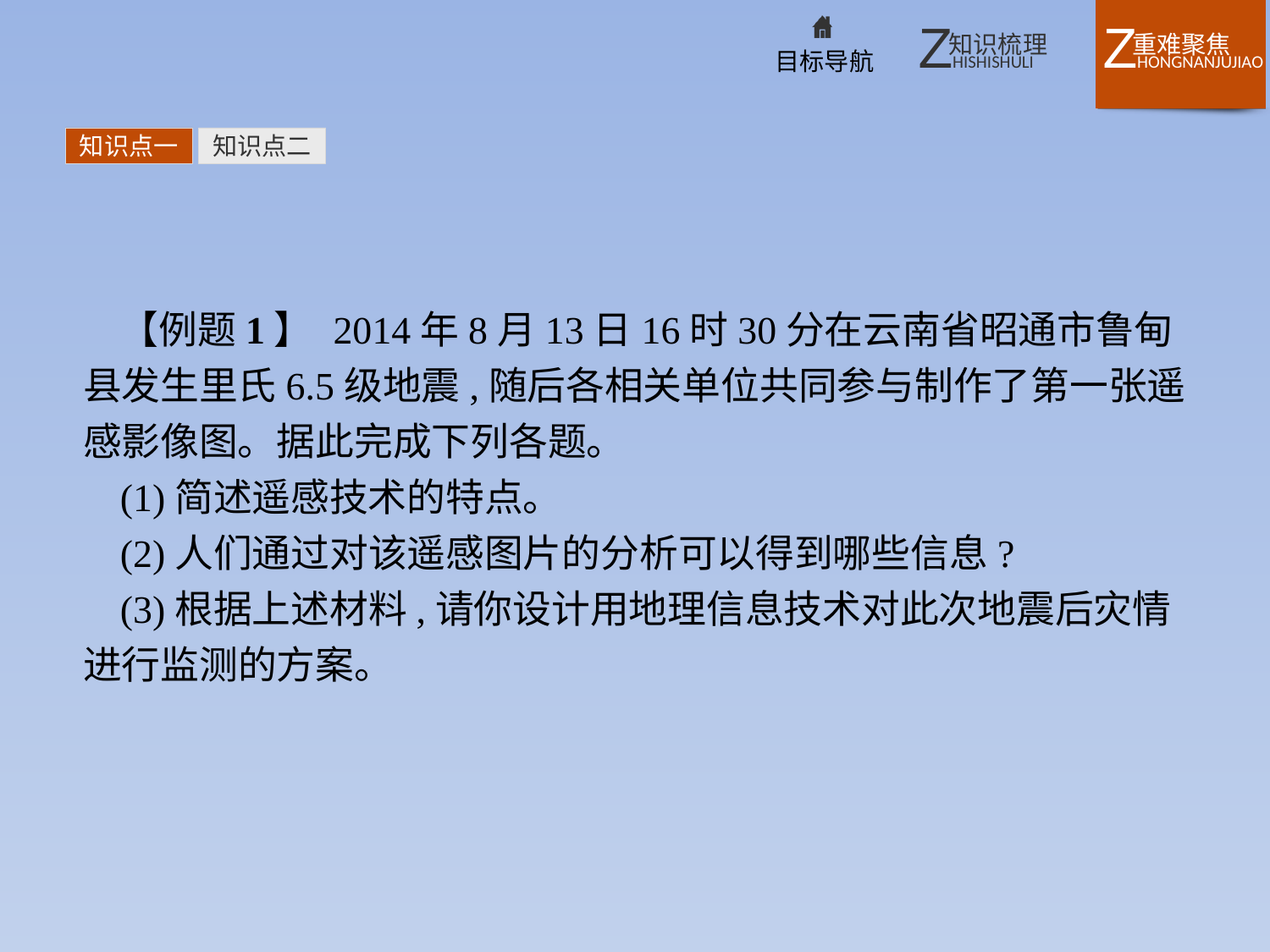

知识点一
知识点二
【例题1】 2014年8月13日16时30分在云南省昭通市鲁甸县发生里氏6.5级地震,随后各相关单位共同参与制作了第一张遥感影像图。据此完成下列各题。
(1)简述遥感技术的特点。
(2)人们通过对该遥感图片的分析可以得到哪些信息?
(3)根据上述材料,请你设计用地理信息技术对此次地震后灾情进行监测的方案。